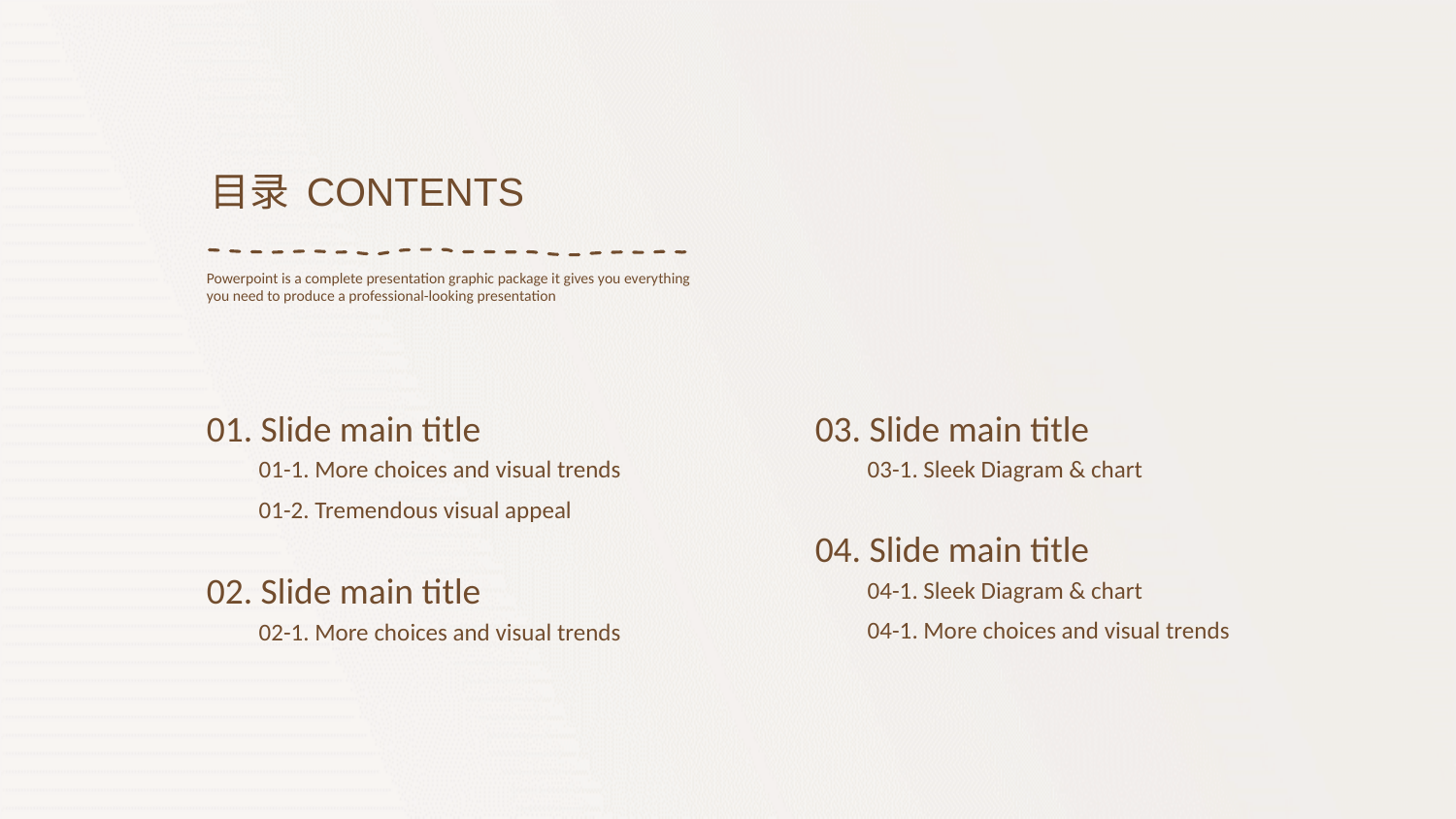

目录 CONTENTS

Powerpoint is a complete presentation graphic package it gives you everything you need to produce a professional-looking presentation
01. Slide main title
03. Slide main title
01-1. More choices and visual trends
03-1. Sleek Diagram & chart
01-2. Tremendous visual appeal
04. Slide main title
02. Slide main title
04-1. Sleek Diagram & chart
04-1. More choices and visual trends
02-1. More choices and visual trends